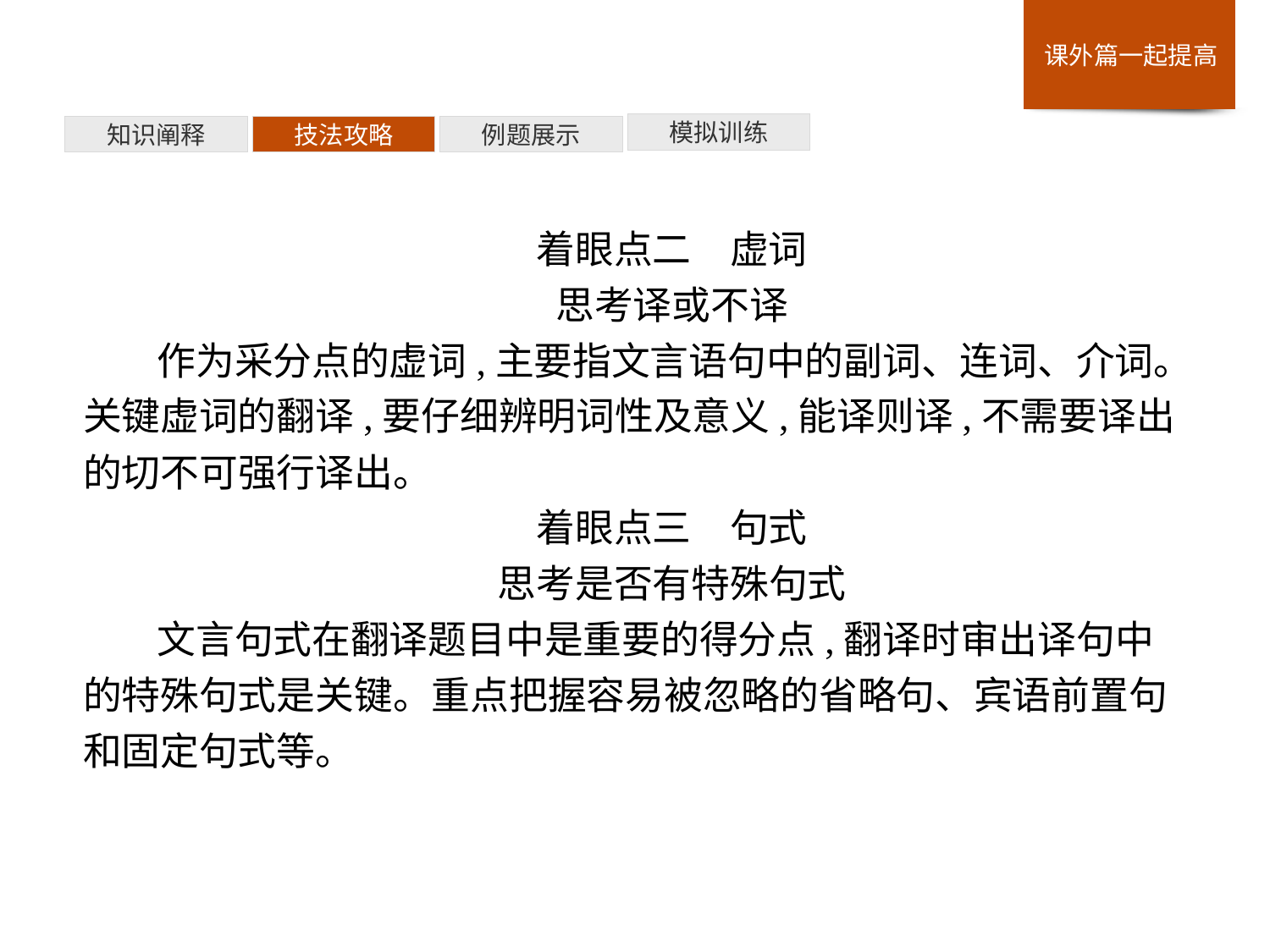

模拟训练
例题展示
技法攻略
知识阐释
着眼点二　虚词
思考译或不译
作为采分点的虚词,主要指文言语句中的副词、连词、介词。关键虚词的翻译,要仔细辨明词性及意义,能译则译,不需要译出的切不可强行译出。
着眼点三　句式
思考是否有特殊句式
文言句式在翻译题目中是重要的得分点,翻译时审出译句中的特殊句式是关键。重点把握容易被忽略的省略句、宾语前置句和固定句式等。